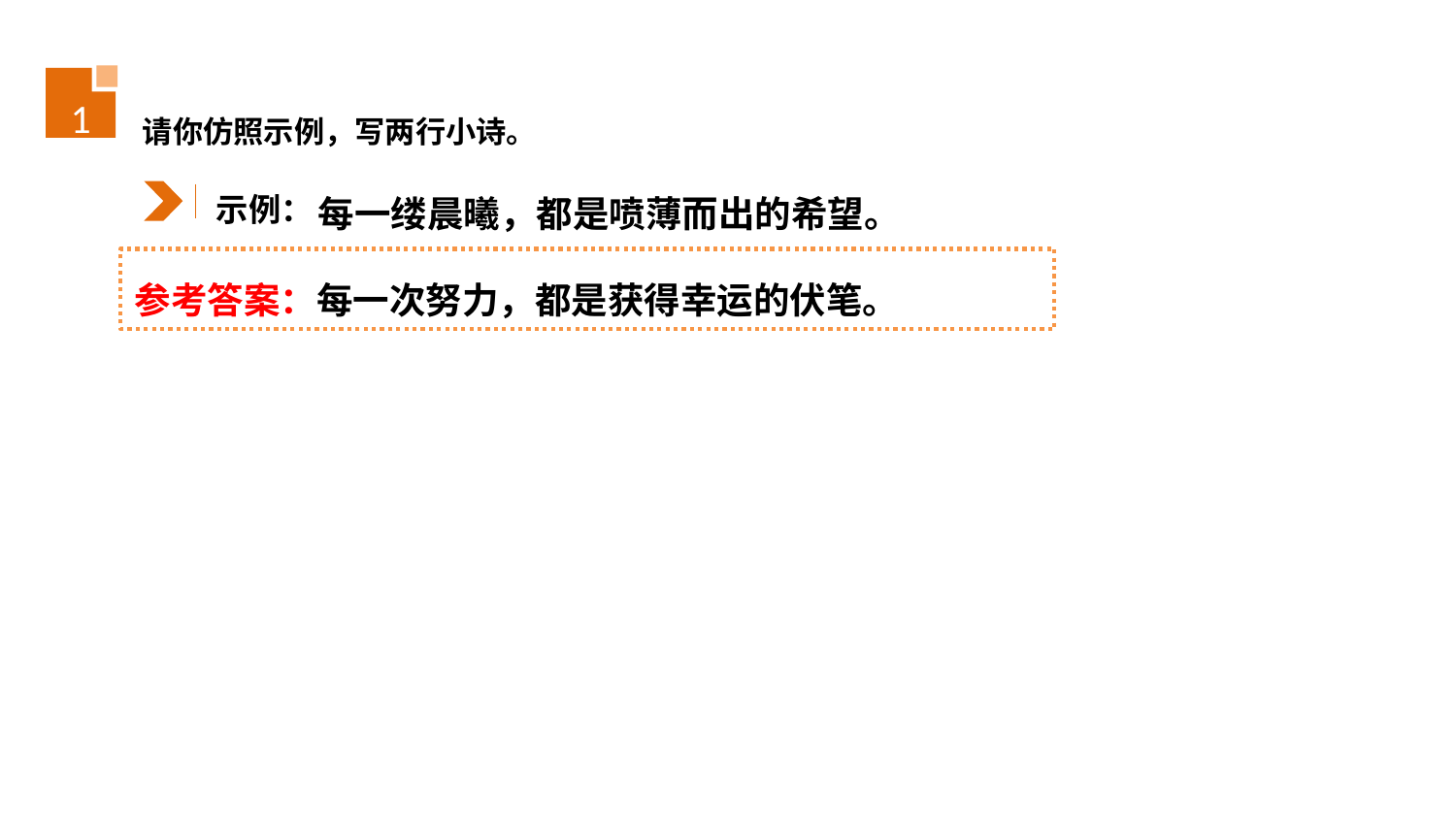

请你仿照示例，写两行小诗。

1
每一缕晨曦，都是喷薄而出的希望。
示例：

参考答案：每一次努力，都是获得幸运的伏笔。